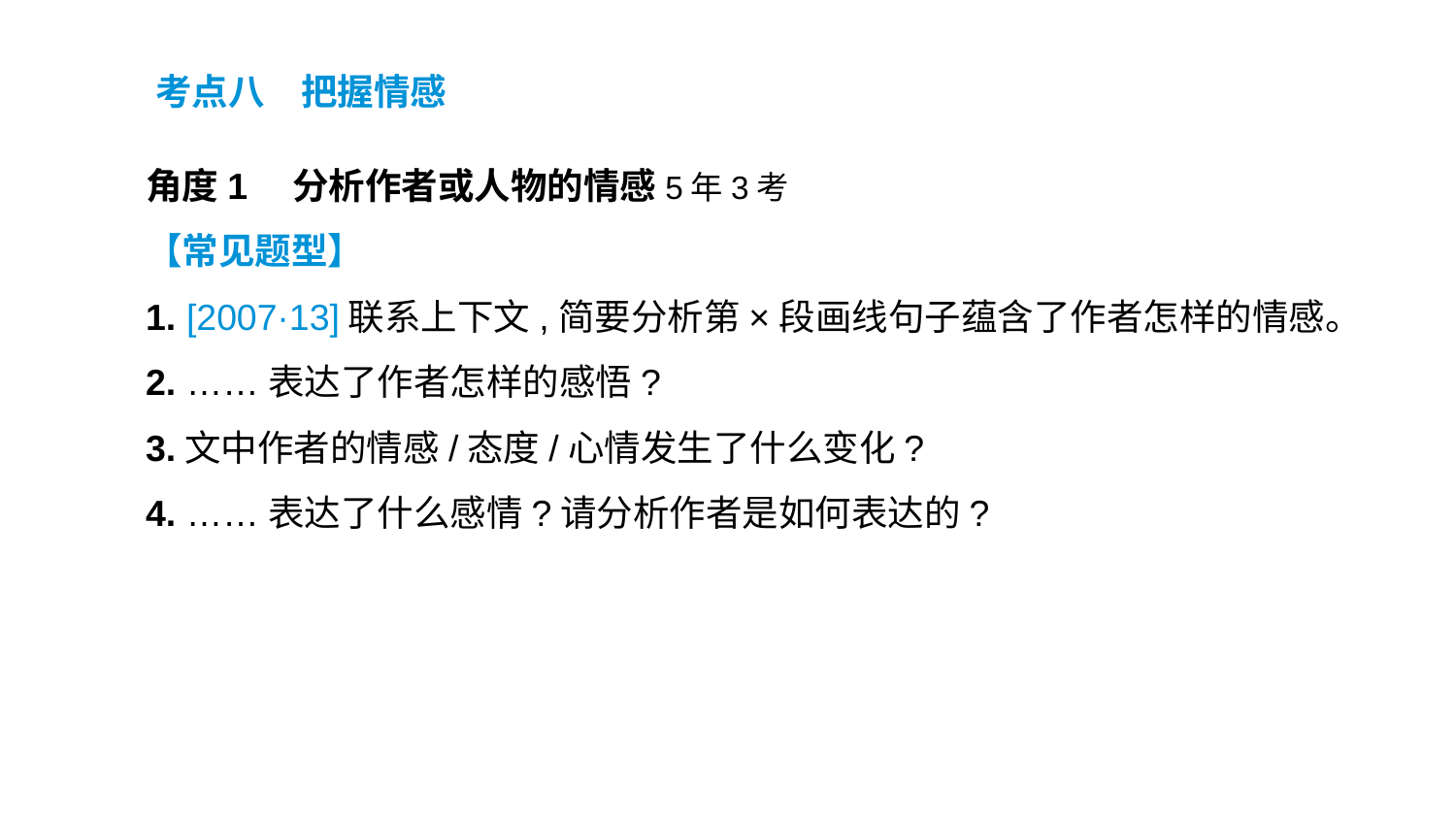

考点八　把握情感
角度1　分析作者或人物的情感5年3考
【常见题型】
1. [2007·13]联系上下文,简要分析第×段画线句子蕴含了作者怎样的情感。
2. ……表达了作者怎样的感悟?
3.文中作者的情感/态度/心情发生了什么变化?
4. ……表达了什么感情?请分析作者是如何表达的?